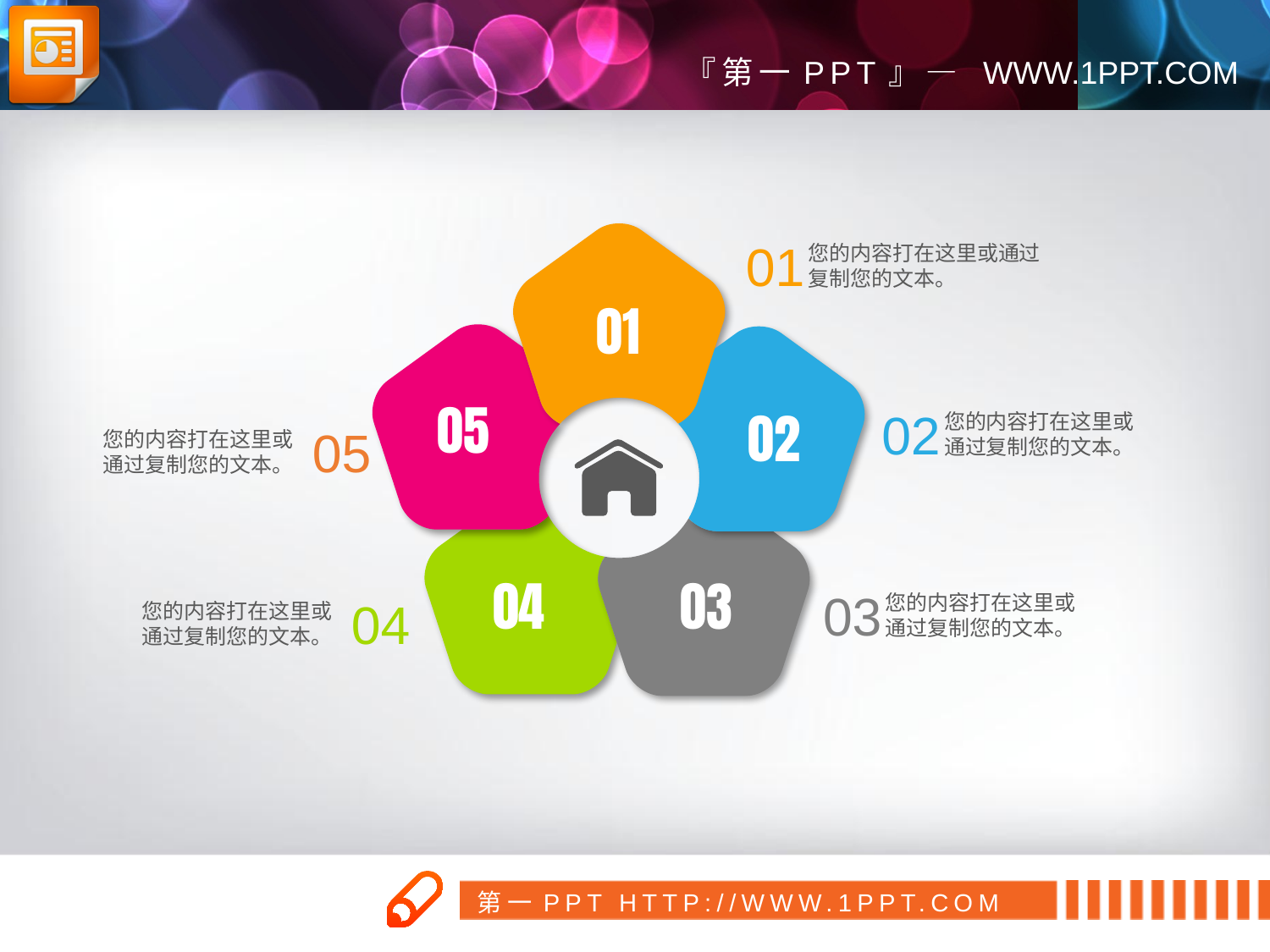

01
您的内容打在这里或通过复制您的文本。
01

05
02
您的内容打在这里或通过复制您的文本。
02
05
您的内容打在这里或通过复制您的文本。

04
03
03
您的内容打在这里或通过复制您的文本。
04
您的内容打在这里或通过复制您的文本。